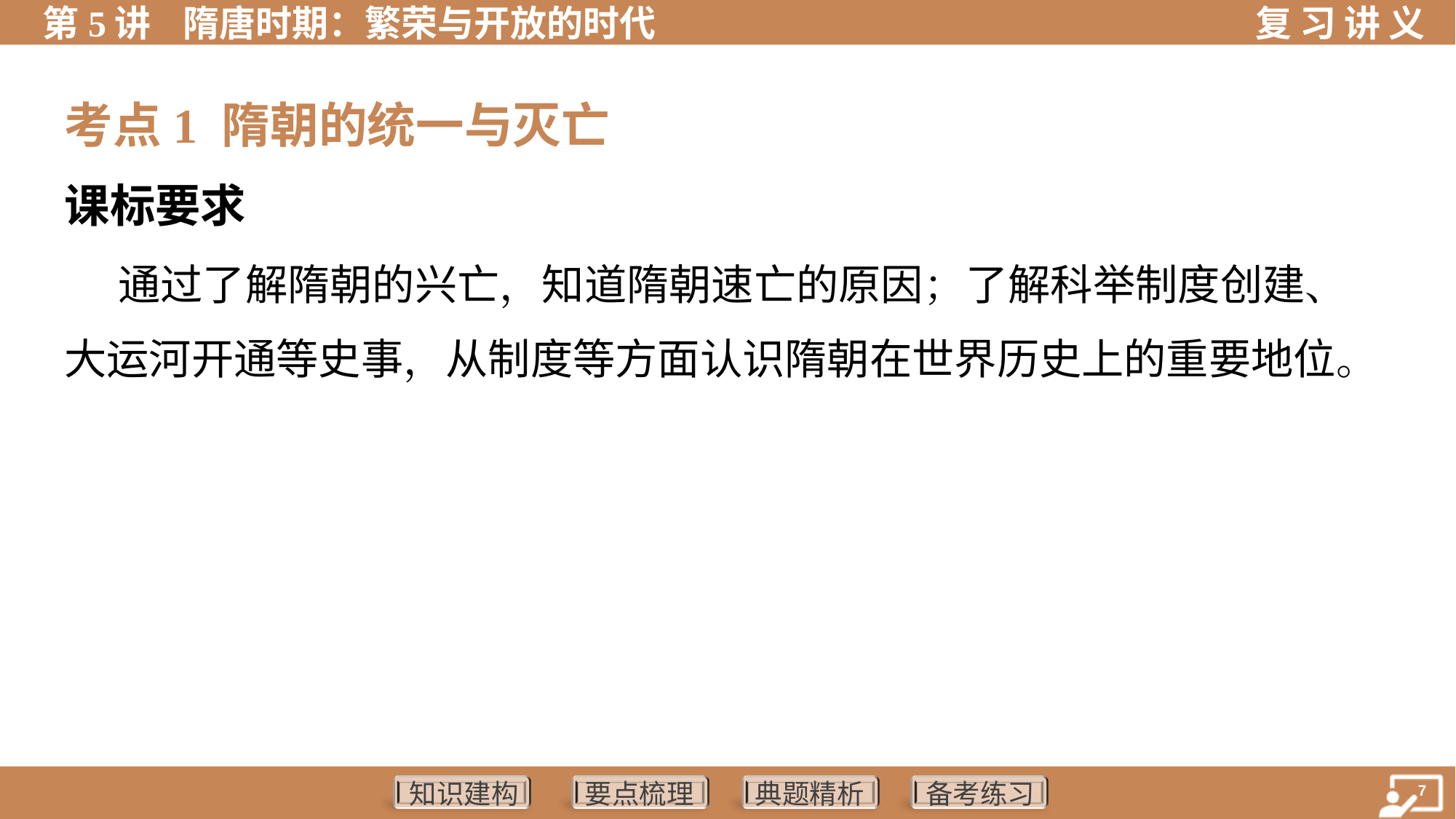

考点1 隋朝的统一与灭亡
课标要求
    通过了解隋朝的兴亡，知道隋朝速亡的原因；了解科举制度创建、
大运河开通等史事，从制度等方面认识隋朝在世界历史上的重要地位。